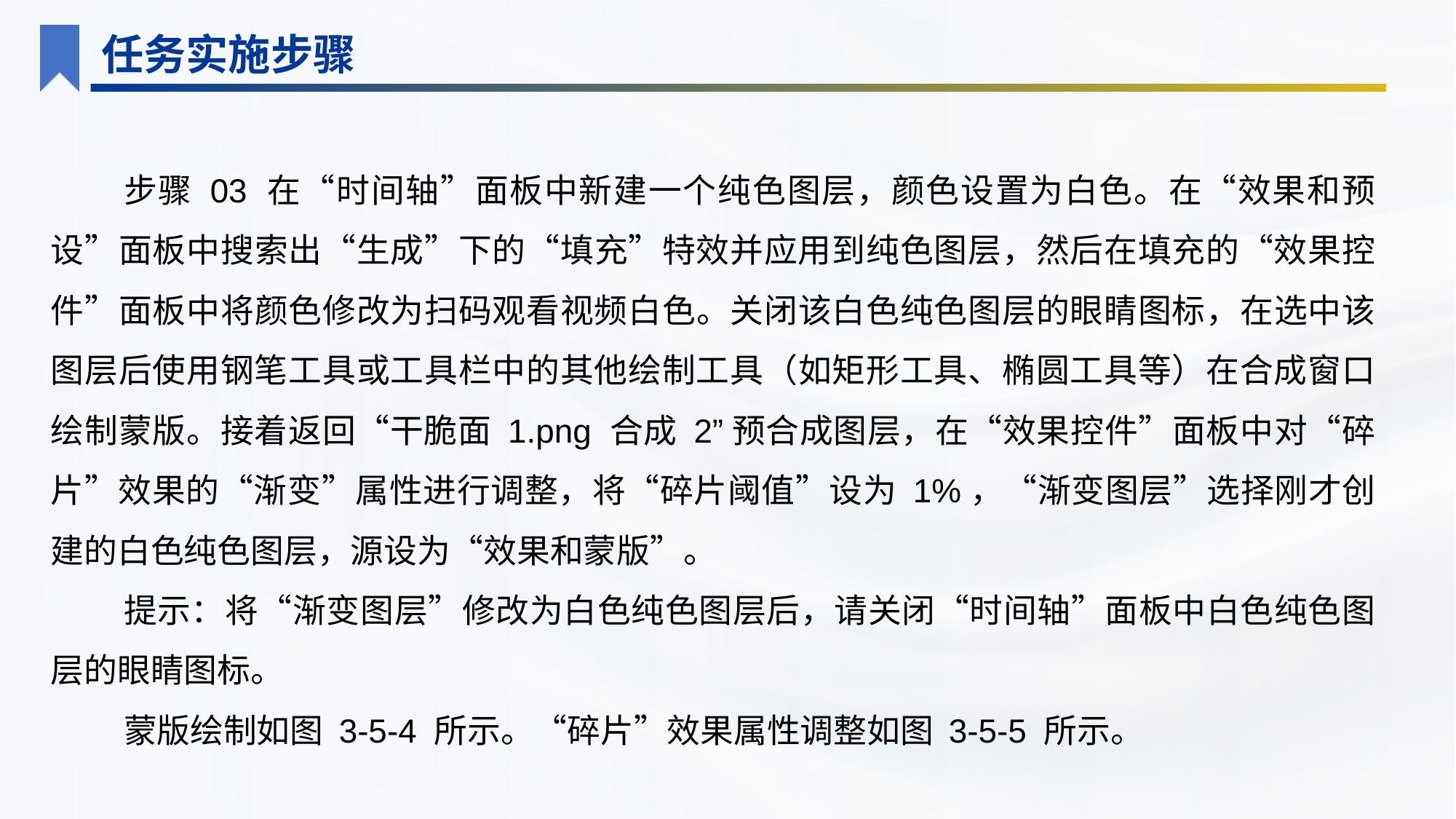

任务实施步骤
步骤 03 在“时间轴”面板中新建一个纯色图层，颜色设置为白色。在“效果和预设”面板中搜索出“生成”下的“填充”特效并应用到纯色图层，然后在填充的“效果控件”面板中将颜色修改为扫码观看视频白色。关闭该白色纯色图层的眼睛图标，在选中该图层后使用钢笔工具或工具栏中的其他绘制工具（如矩形工具、椭圆工具等）在合成窗口绘制蒙版。接着返回“干脆面 1.png 合成 2”预合成图层，在“效果控件”面板中对“碎片”效果的“渐变”属性进行调整，将“碎片阈值”设为 1%，“渐变图层”选择刚才创建的白色纯色图层，源设为“效果和蒙版”。
提示：将“渐变图层”修改为白色纯色图层后，请关闭“时间轴”面板中白色纯色图层的眼睛图标。
蒙版绘制如图 3-5-4 所示。“碎片”效果属性调整如图 3-5-5 所示。